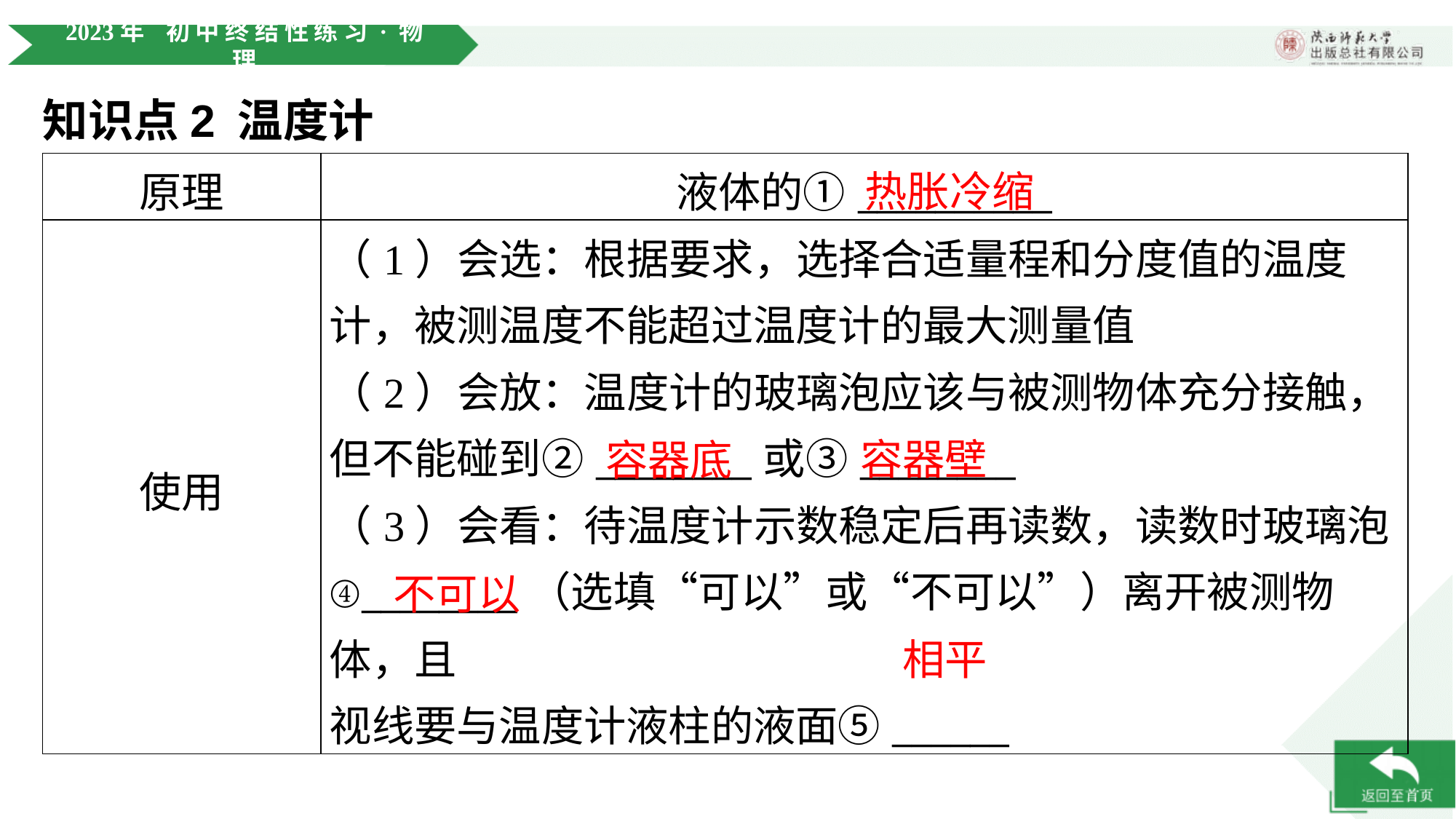

知识点2 温度计
热胀冷缩
| 原理 | 液体的①\_\_\_\_\_\_\_\_\_\_ |
| --- | --- |
| 使用 | （1）会选：根据要求，选择合适量程和分度值的温度 计，被测温度不能超过温度计的最大测量值 （2）会放：温度计的玻璃泡应该与被测物体充分接触， 但不能碰到②\_\_\_\_\_\_\_\_或③\_\_\_\_\_\_\_\_ （3）会看：待温度计示数稳定后再读数，读数时玻璃泡 ④\_\_\_\_\_\_\_\_（选填“可以”或“不可以”）离开被测物体，且 视线要与温度计液柱的液面⑤\_\_\_\_\_\_ |
容器壁
容器底
不可以
相平